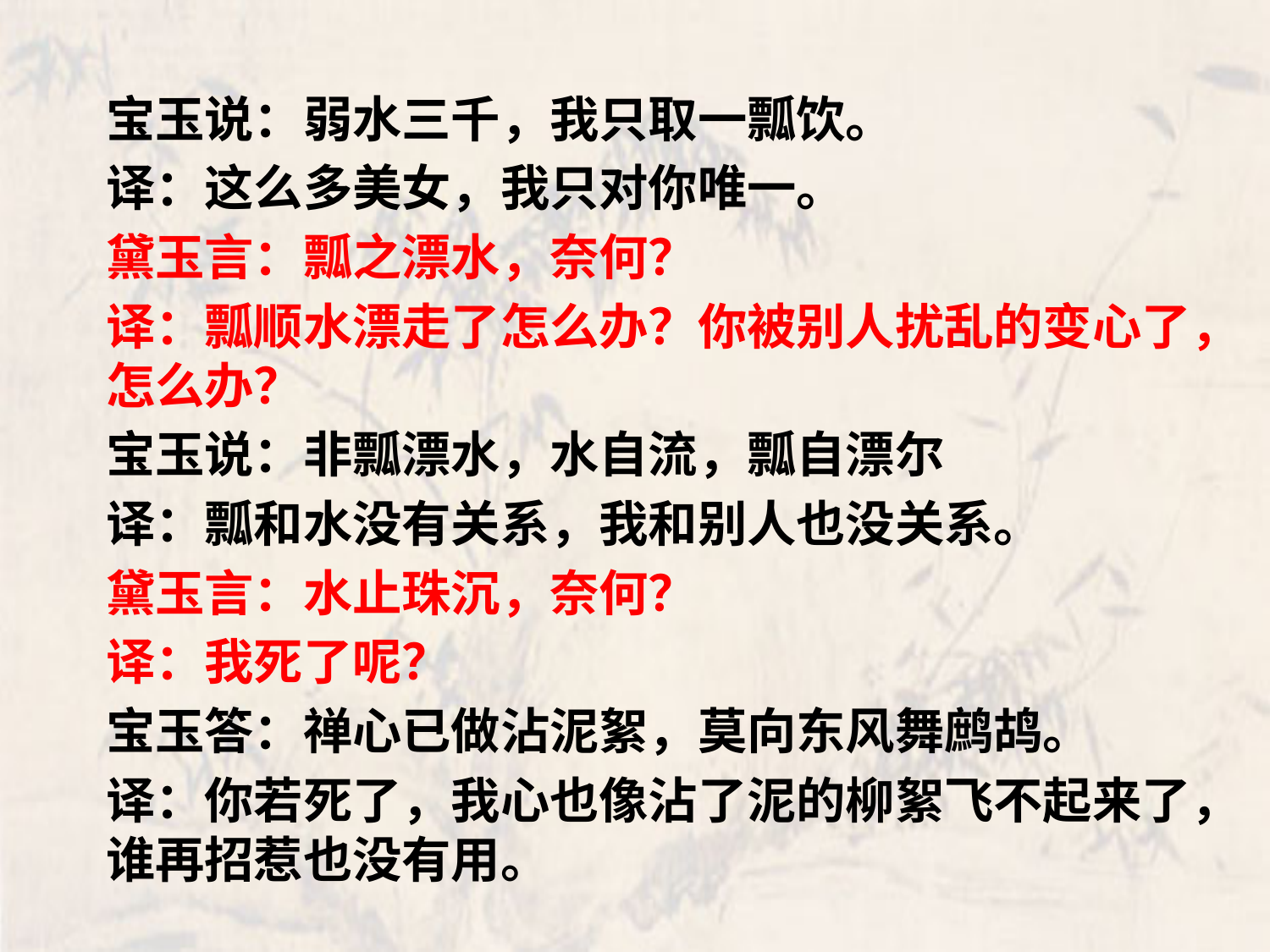

宝玉说：弱水三千，我只取一瓢饮。
译：这么多美女，我只对你唯一。
黛玉言：瓢之漂水，奈何？
译：瓢顺水漂走了怎么办？你被别人扰乱的变心了，怎么办？
宝玉说：非瓢漂水，水自流，瓢自漂尔
译：瓢和水没有关系，我和别人也没关系。
黛玉言：水止珠沉，奈何？
译：我死了呢？
宝玉答：禅心已做沾泥絮，莫向东风舞鹧鸪。
译：你若死了，我心也像沾了泥的柳絮飞不起来了，谁再招惹也没有用。